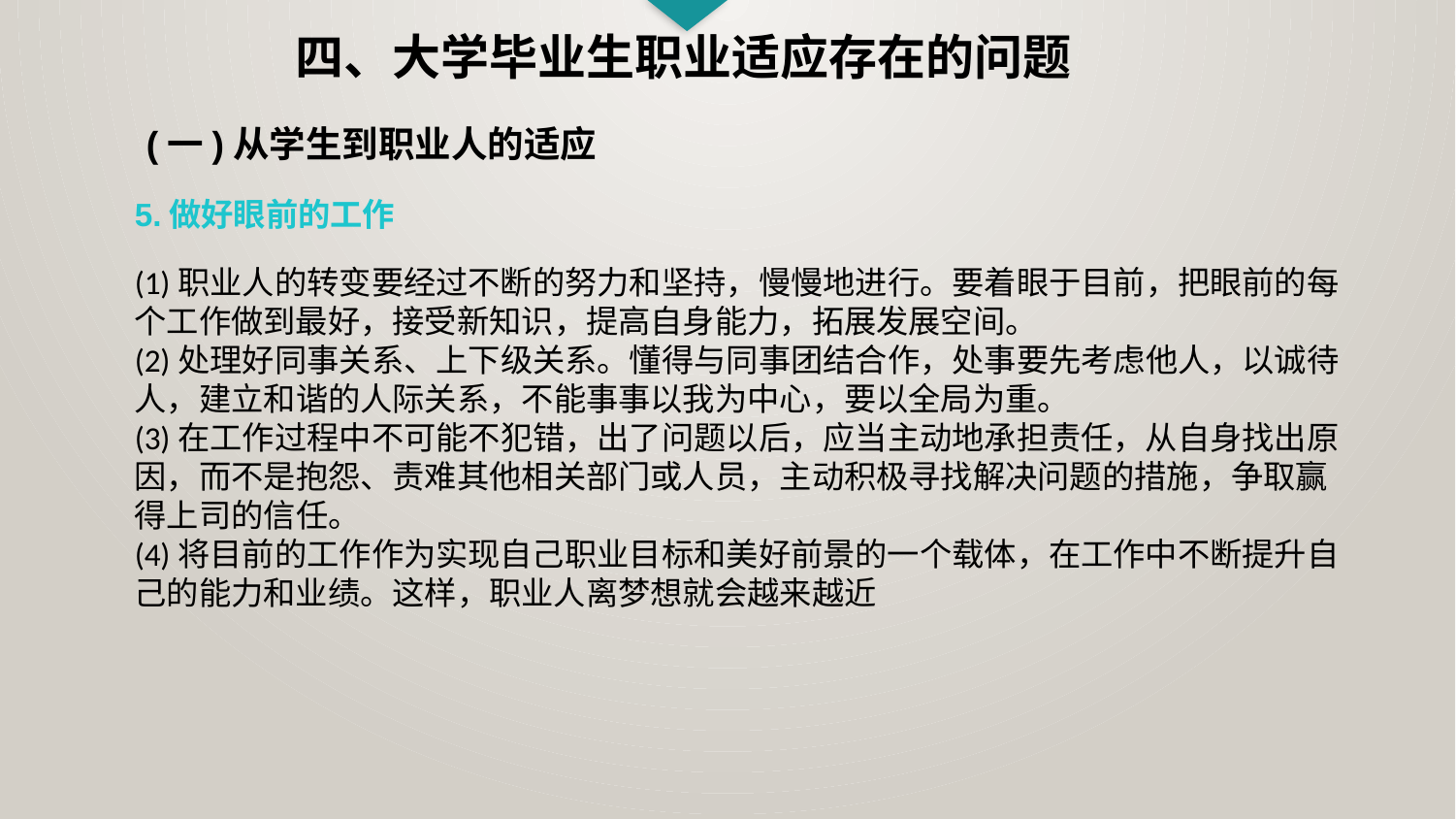

四、大学毕业生职业适应存在的问题
(一)从学生到职业人的适应
5.做好眼前的工作
(1)职业人的转变要经过不断的努力和坚持，慢慢地进行。要着眼于目前，把眼前的每个工作做到最好，接受新知识，提高自身能力，拓展发展空间。
(2)处理好同事关系、上下级关系。懂得与同事团结合作，处事要先考虑他人，以诚待人，建立和谐的人际关系，不能事事以我为中心，要以全局为重。
(3)在工作过程中不可能不犯错，出了问题以后，应当主动地承担责任，从自身找出原因，而不是抱怨、责难其他相关部门或人员，主动积极寻找解决问题的措施，争取赢得上司的信任。
(4)将目前的工作作为实现自己职业目标和美好前景的一个载体，在工作中不断提升自己的能力和业绩。这样，职业人离梦想就会越来越近
40